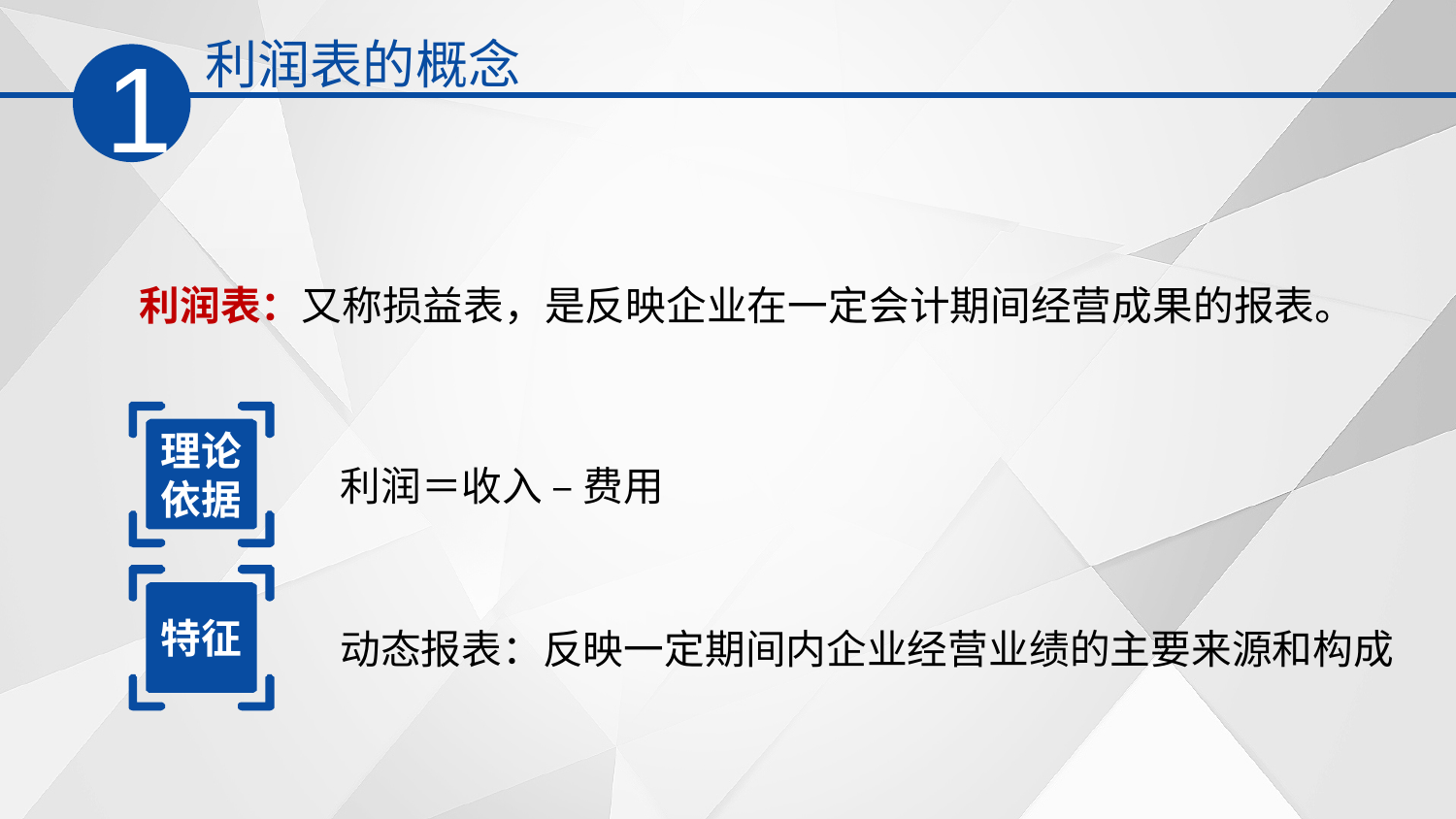

利润表的概念
1

利润表：又称损益表，是反映企业在一定会计期间经营成果的报表。
理论依据
利润＝收入 – 费用
特征
动态报表：反映一定期间内企业经营业绩的主要来源和构成